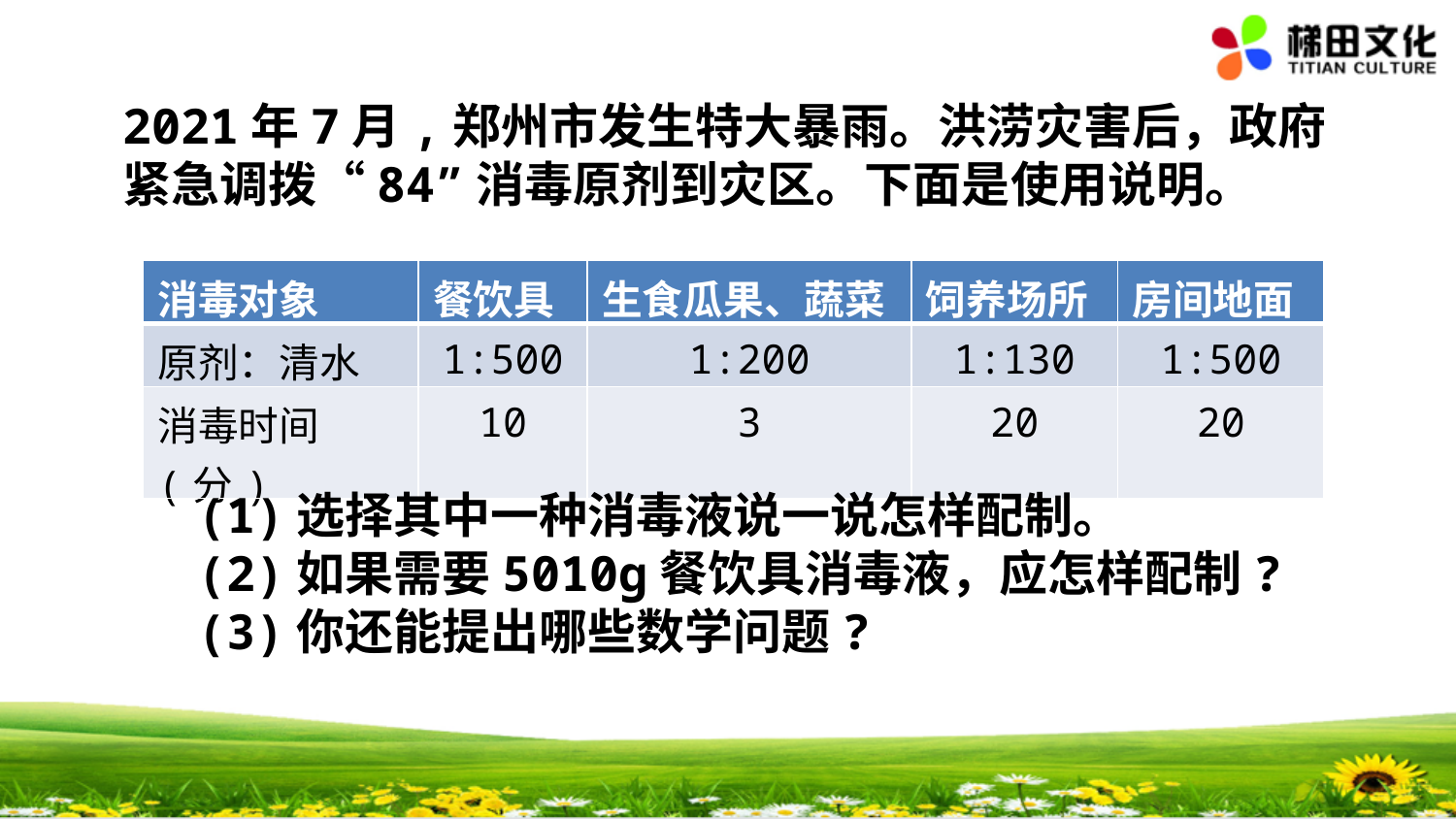

2021年7月,郑州市发生特大暴雨。洪涝灾害后，政府紧急调拨“84”消毒原剂到灾区。下面是使用说明。
| 消毒对象 | 餐饮具 | 生食瓜果、蔬菜 | 饲养场所 | 房间地面 |
| --- | --- | --- | --- | --- |
| 原剂：清水 | 1:500 | 1:200 | 1:130 | 1:500 |
| 消毒时间(分) | 10 | 3 | 20 | 20 |
(1)选择其中一种消毒液说一说怎样配制。
(2)如果需要5010g餐饮具消毒液，应怎样配制?
(3)你还能提出哪些数学问题?